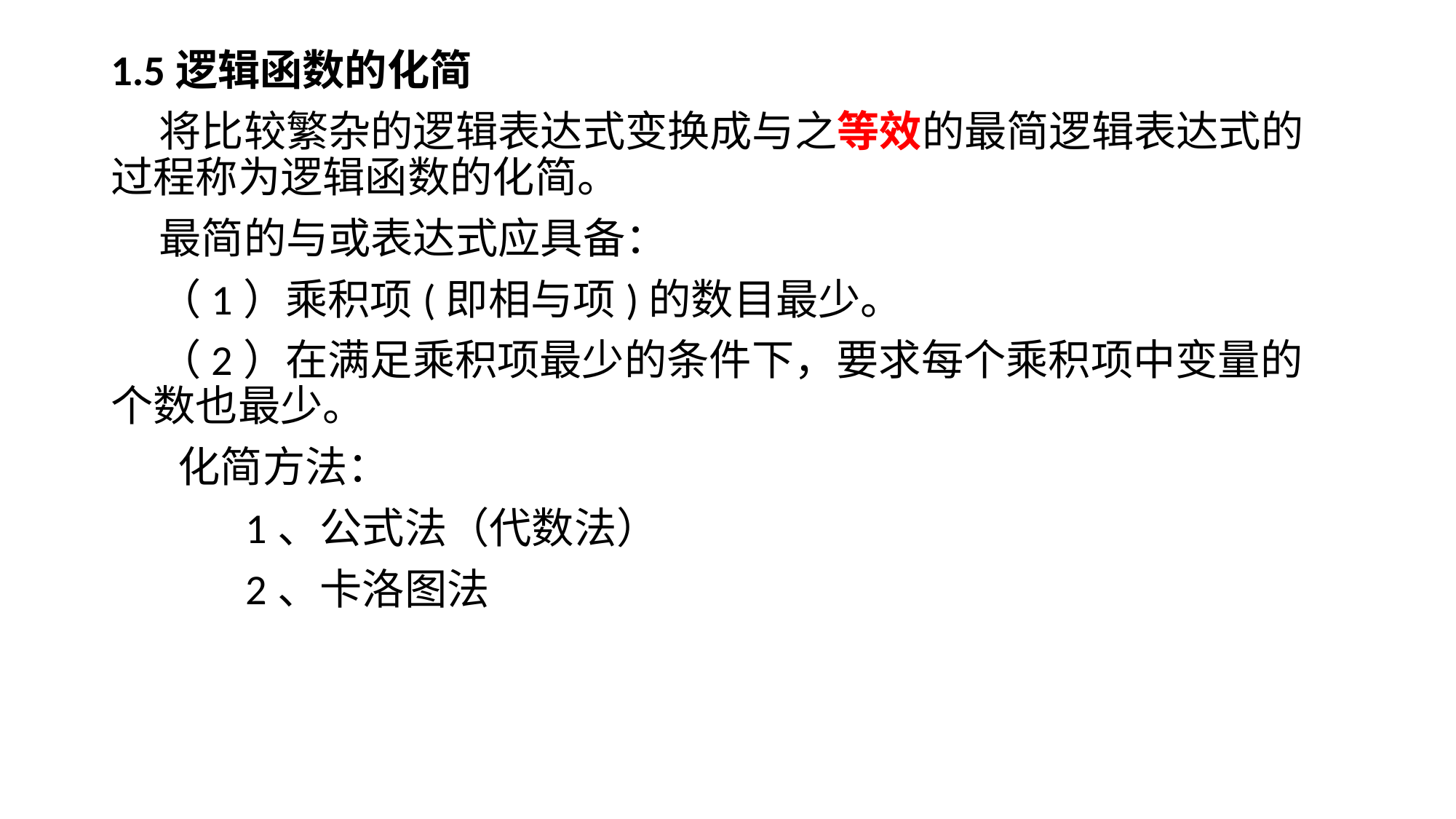

# 1.5逻辑函数的化简
    将比较繁杂的逻辑表达式变换成与之等效的最简逻辑表达式的过程称为逻辑函数的化简。
    最简的与或表达式应具备：
    （1）乘积项(即相与项)的数目最少。
    （2）在满足乘积项最少的条件下，要求每个乘积项中变量的个数也最少。
      化简方法：
              1、公式法（代数法）
              2、卡洛图法